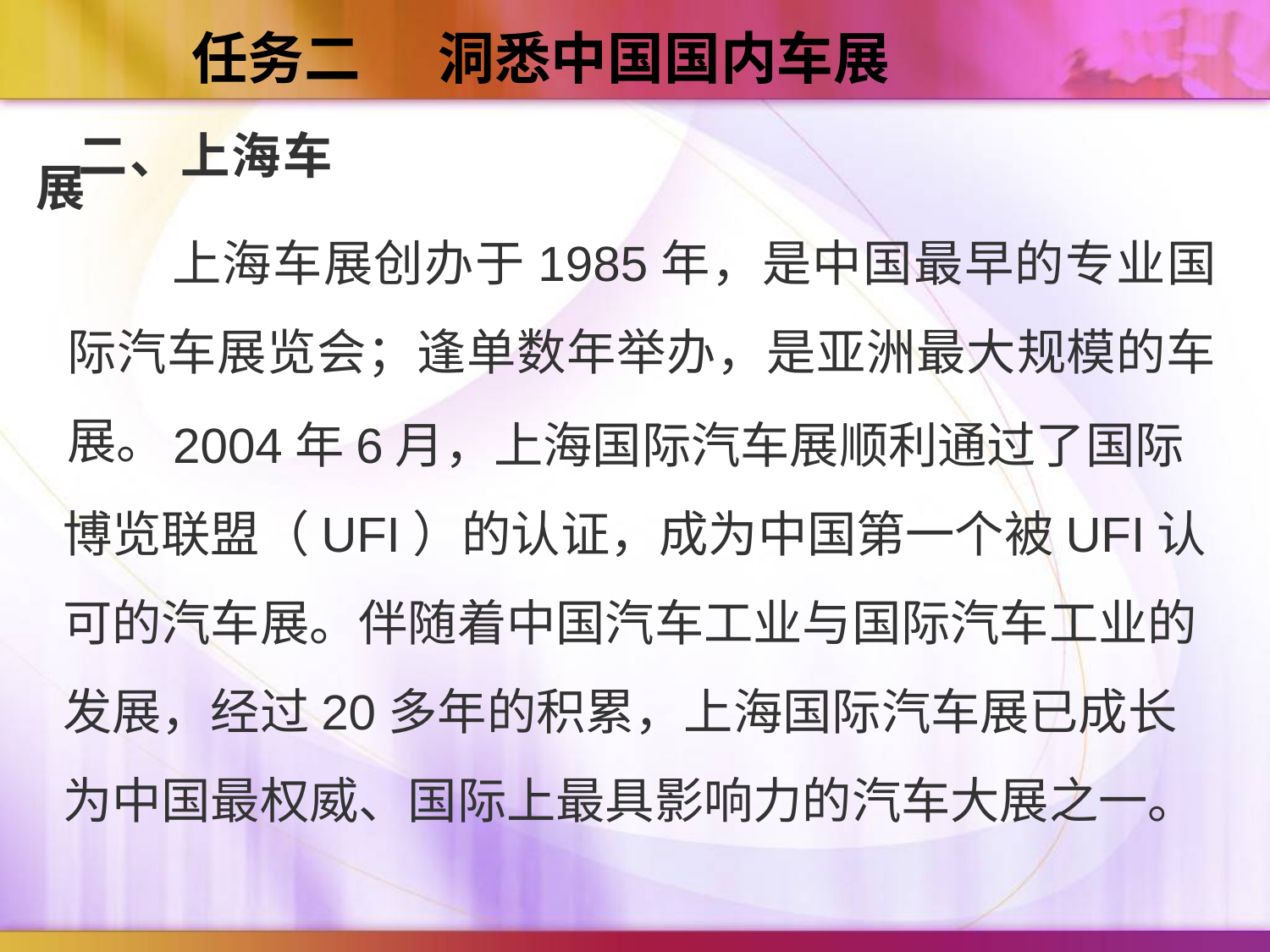

任务二      洞悉中国国内车展
二、上海车展
    上海车展创办于1985年，是中国最早的专业国际汽车展览会；逢单数年举办，是亚洲最大规模的车展。
        2004年6月，上海国际汽车展顺利通过了国际博览联盟（UFI）的认证，成为中国第一个被UFI认可的汽车展。伴随着中国汽车工业与国际汽车工业的发展，经过20多年的积累，上海国际汽车展已成长为中国最权威、国际上最具影响力的汽车大展之一。